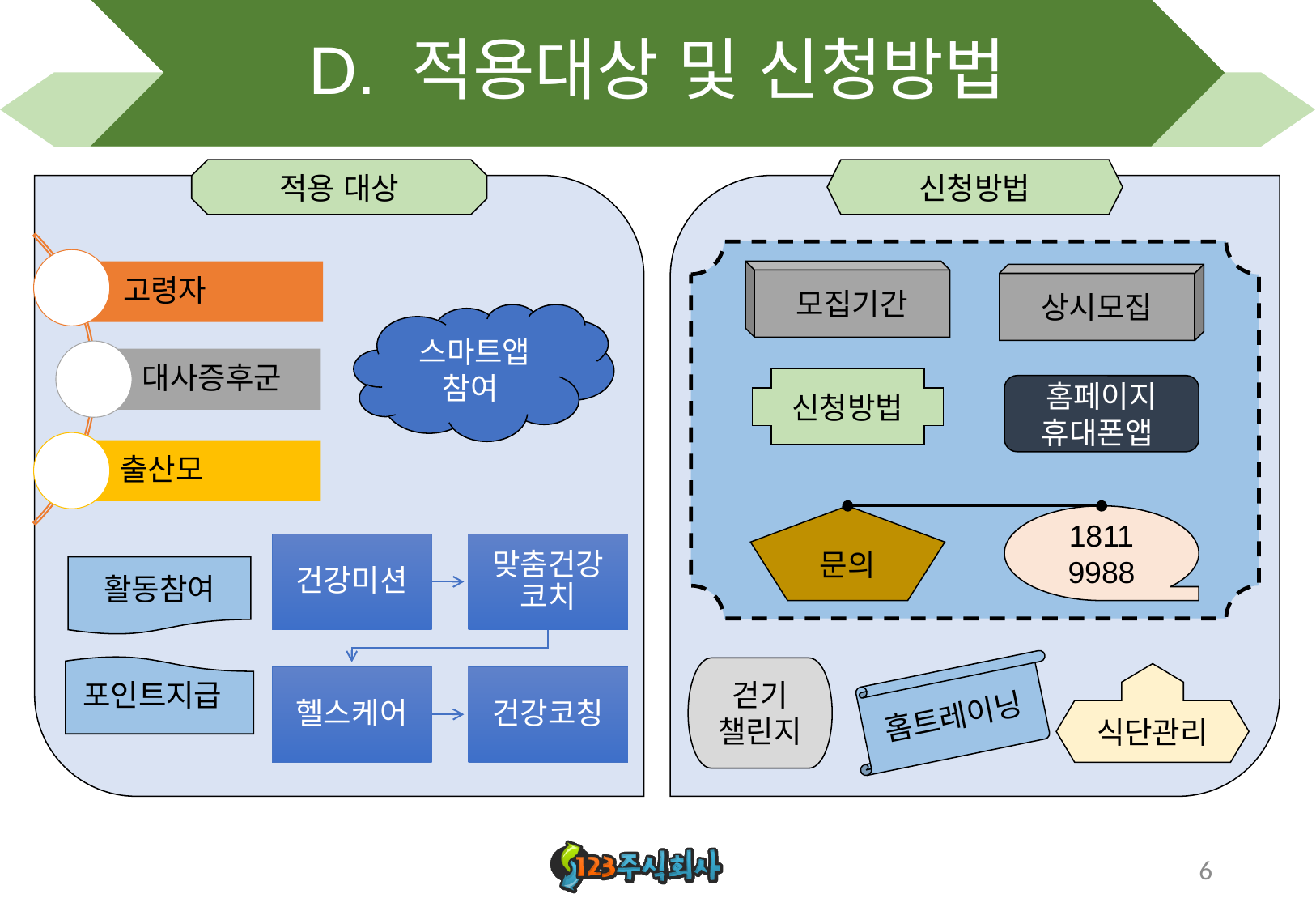

# D. 적용대상 및 신청방법
적용 대상
신청방법

고령자
대사증후군
출산모

모집기간
상시모집
스마트앱 참여
신청방법
홈페이지
휴대폰앱
문의
1811
9988

건강미션

맞춤건강코치

헬스케어
건강코칭
활동참여

걷기
챌린지
식단관리
홈트레이닝
포인트지급
6